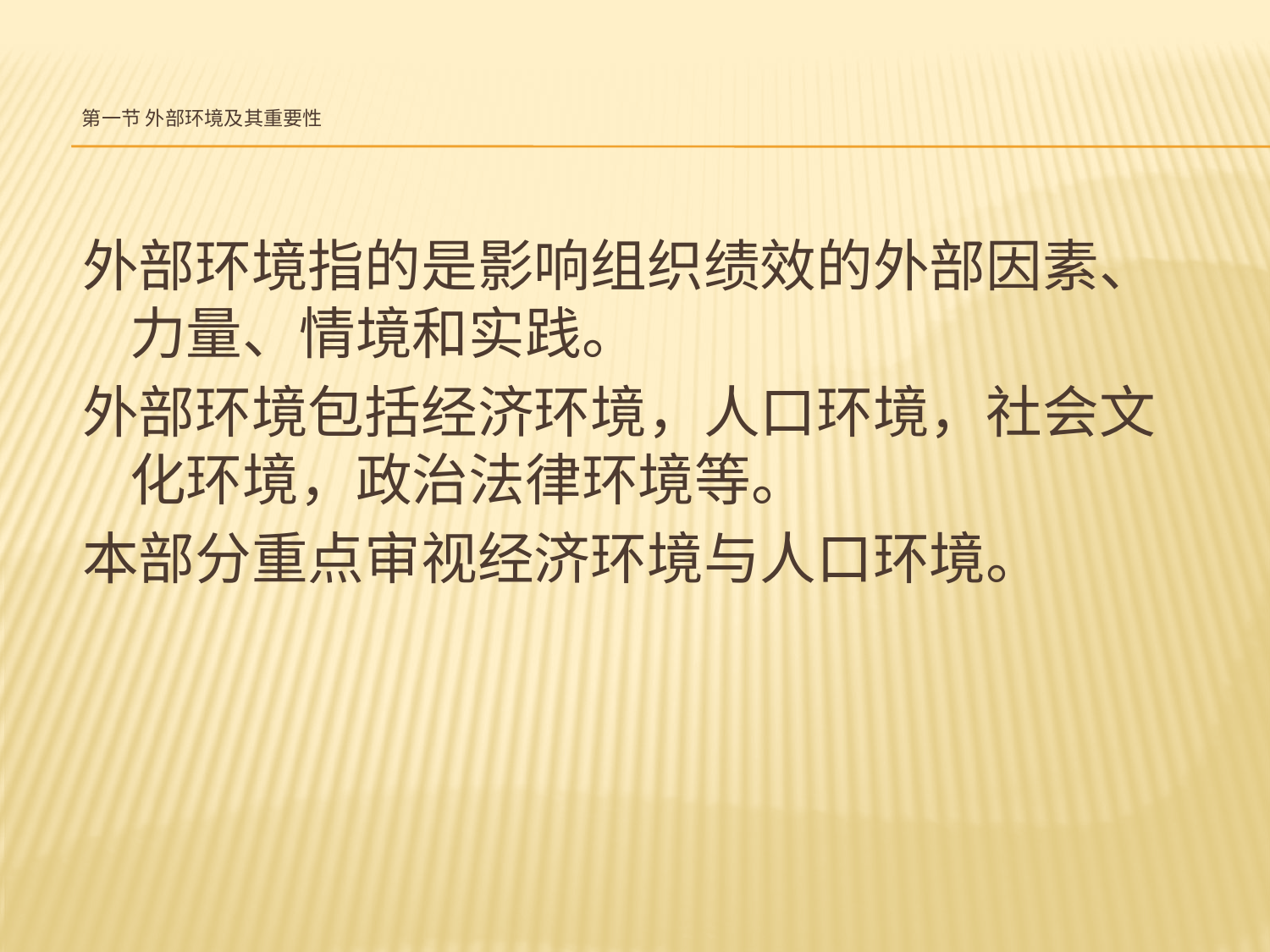

# 第一节 外部环境及其重要性
外部环境指的是影响组织绩效的外部因素、力量、情境和实践。
外部环境包括经济环境，人口环境，社会文化环境，政治法律环境等。
本部分重点审视经济环境与人口环境。